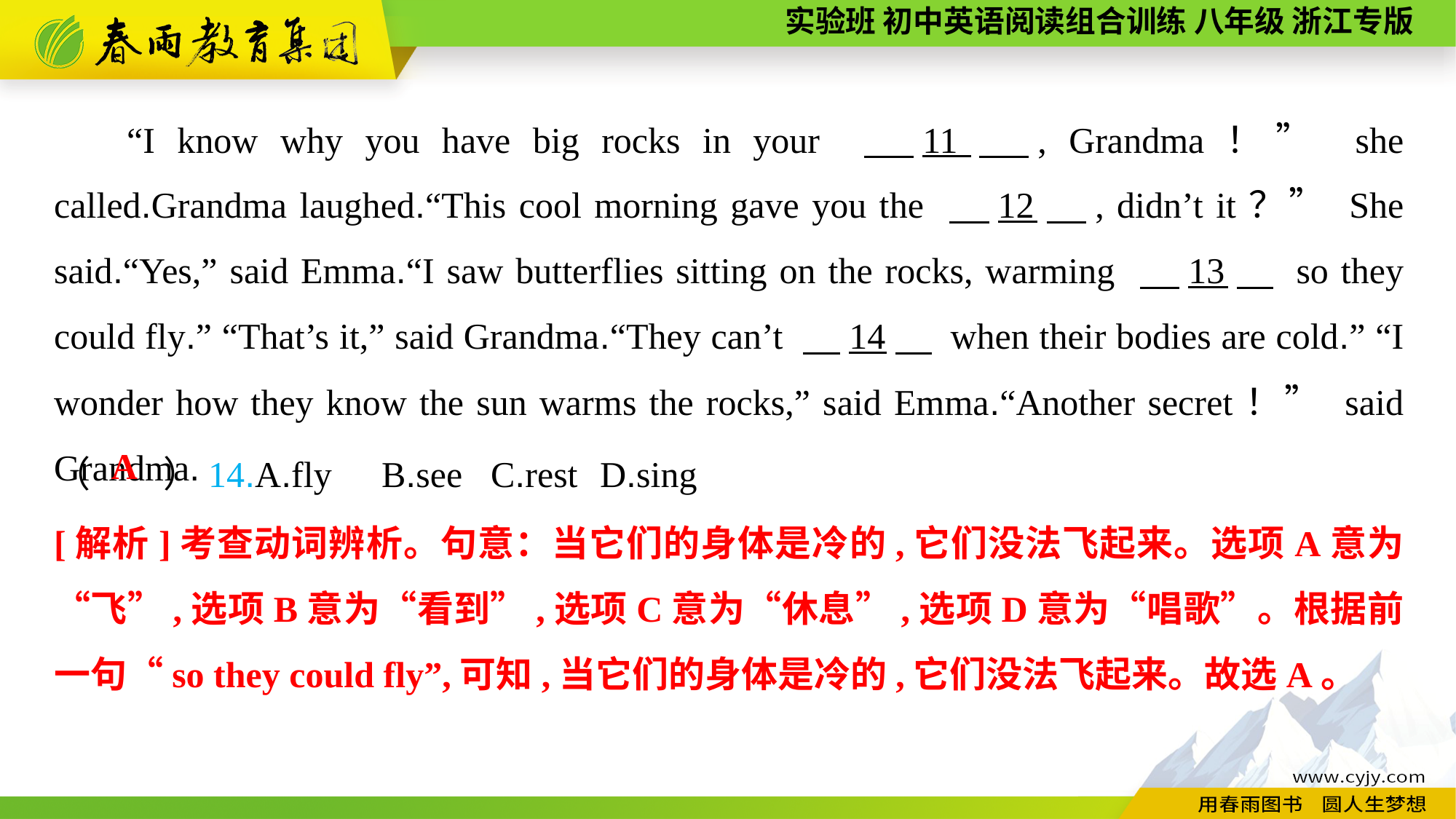

“I know why you have big rocks in your 　11　, Grandma！” she called.Grandma laughed.“This cool morning gave you the 　12　, didn’t it？” She said.“Yes,” said Emma.“I saw butterflies sitting on the rocks, warming 　13　 so they could fly.” “That’s it,” said Grandma.“They can’t 　14　 when their bodies are cold.” “I wonder how they know the sun warms the rocks,” said Emma.“Another secret！” said Grandma.
（　　）14.A.fly	B.see	C.rest	D.sing
A
[解析]考查动词辨析。句意：当它们的身体是冷的,它们没法飞起来。选项A意为“飞”,选项B意为“看到”,选项C意为“休息”,选项D意为“唱歌”。根据前一句“so they could fly”,可知,当它们的身体是冷的,它们没法飞起来。故选A。